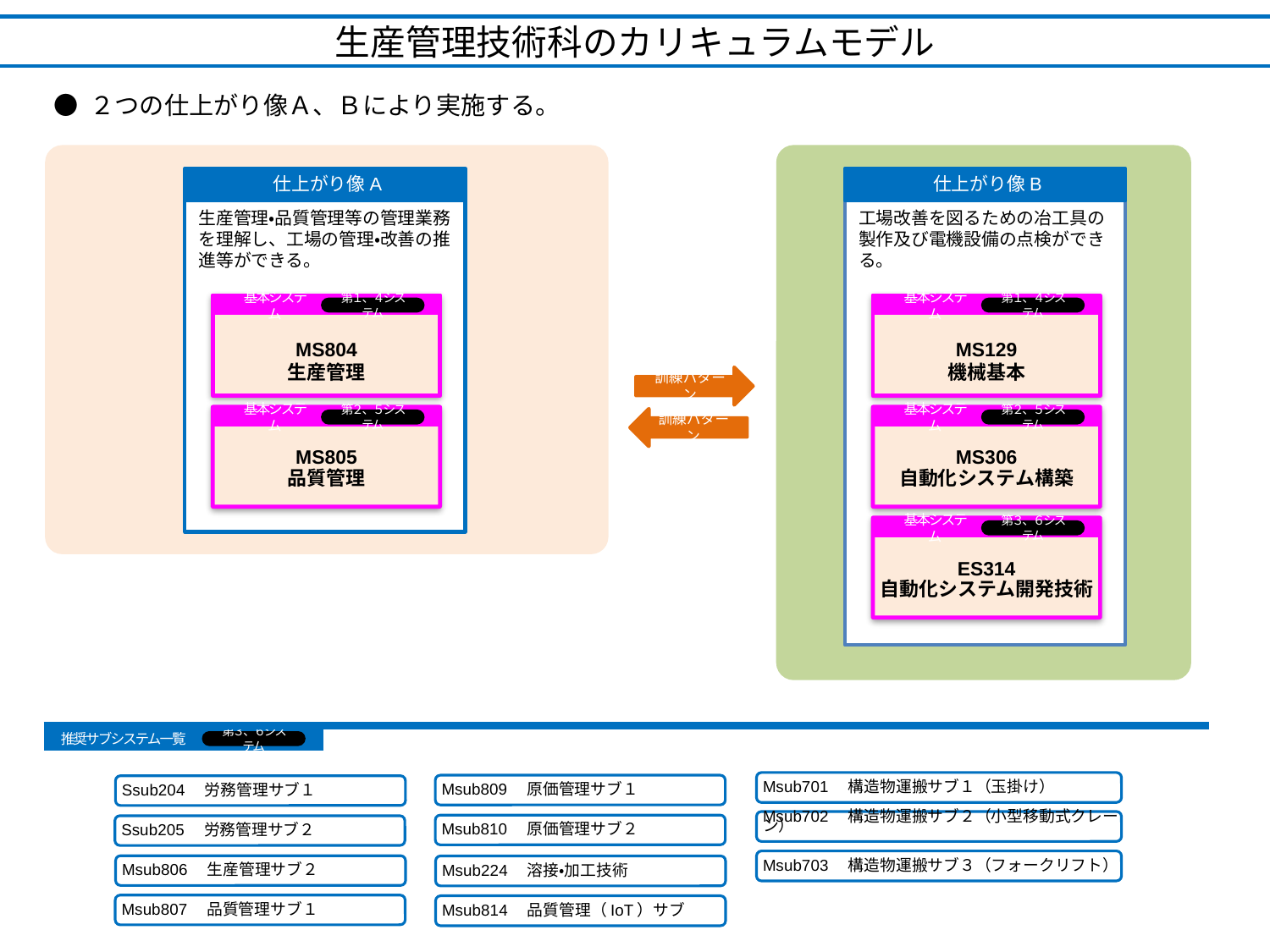

生産管理技術科のカリキュラムモデル
● ２つの仕上がり像Ａ、Ｂにより実施する。

仕上がり像A

生産管理・品質管理等の管理業務を理解し、工場の管理・改善の推進等ができる。
仕上がり像B

工場改善を図るための冶工具の製作及び電機設備の点検ができる。

基本システム

MS129
機械基本
第１、４システム
第４システム

MS306
自動化システム構築

基本システム
第２、５システム
基本ｼｽﾃﾑ
第５システム

ES314
自動化システム開発技術

基本システム
第３、６システム

基本システム

MS804
生産管理

MS805
品質管理
第１、４システム

基本システム
第２、５システム
第１システム
訓練パターン
訓練パターン
基本ｼｽﾃﾑ
第２システム

推奨サブシステム一覧
第３、６システム
Msub701　構造物運搬サブ１（玉掛け）
Msub809　原価管理サブ１
Ssub204　労務管理サブ１
Msub702　構造物運搬サブ２（小型移動式クレーン）
Msub810　原価管理サブ２
Ssub205　労務管理サブ２
Msub703　構造物運搬サブ３（フォークリフト）
Msub806　生産管理サブ２
Msub224　溶接・加工技術
Msub807　品質管理サブ１
Msub814　品質管理（IoT）サブ